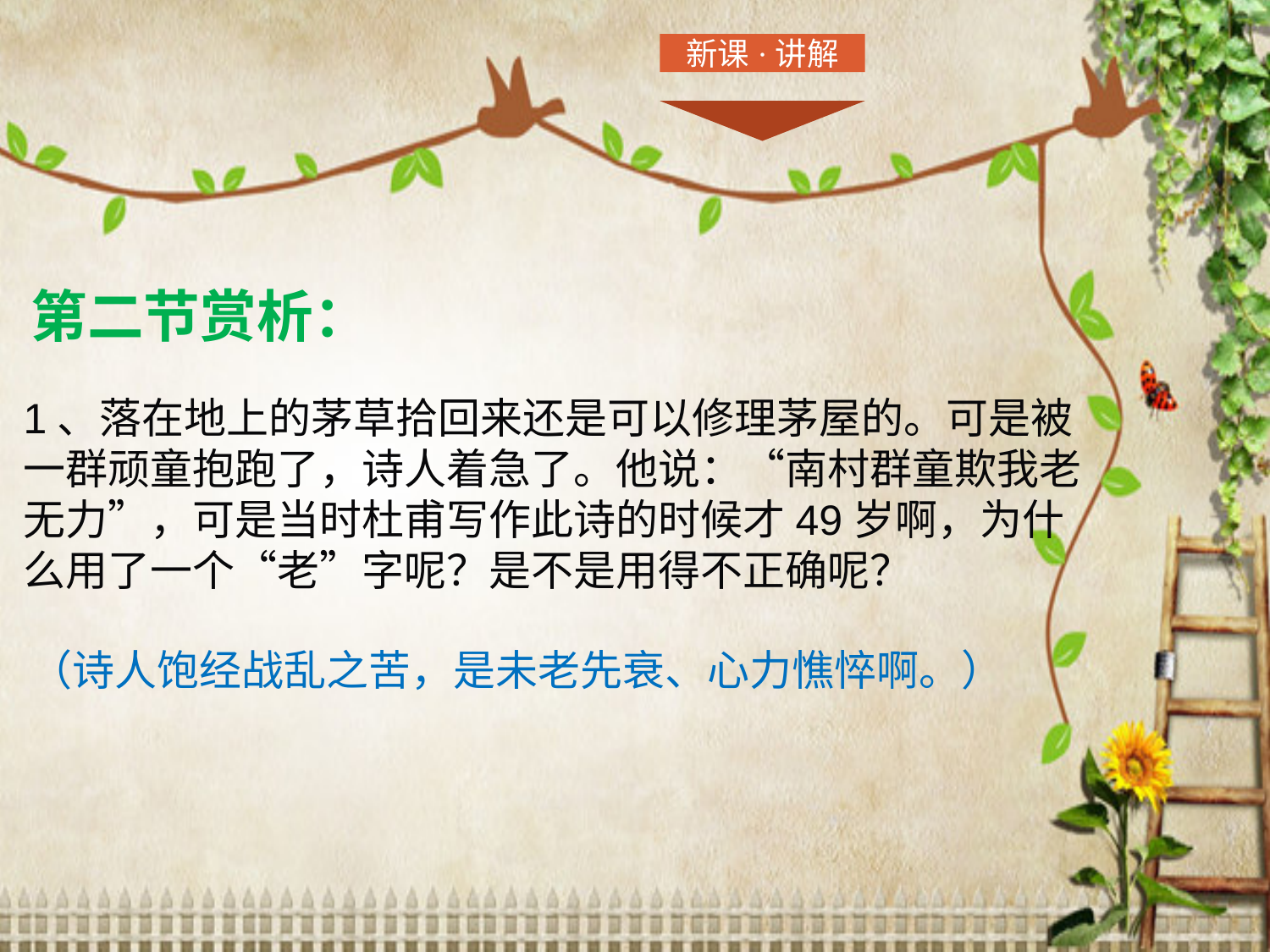

新课·讲解

第二节赏析：
1、落在地上的茅草拾回来还是可以修理茅屋的。可是被一群顽童抱跑了，诗人着急了。他说：“南村群童欺我老无力”，可是当时杜甫写作此诗的时候才49岁啊，为什么用了一个“老”字呢？是不是用得不正确呢？
（诗人饱经战乱之苦，是未老先衰、心力憔悴啊。）